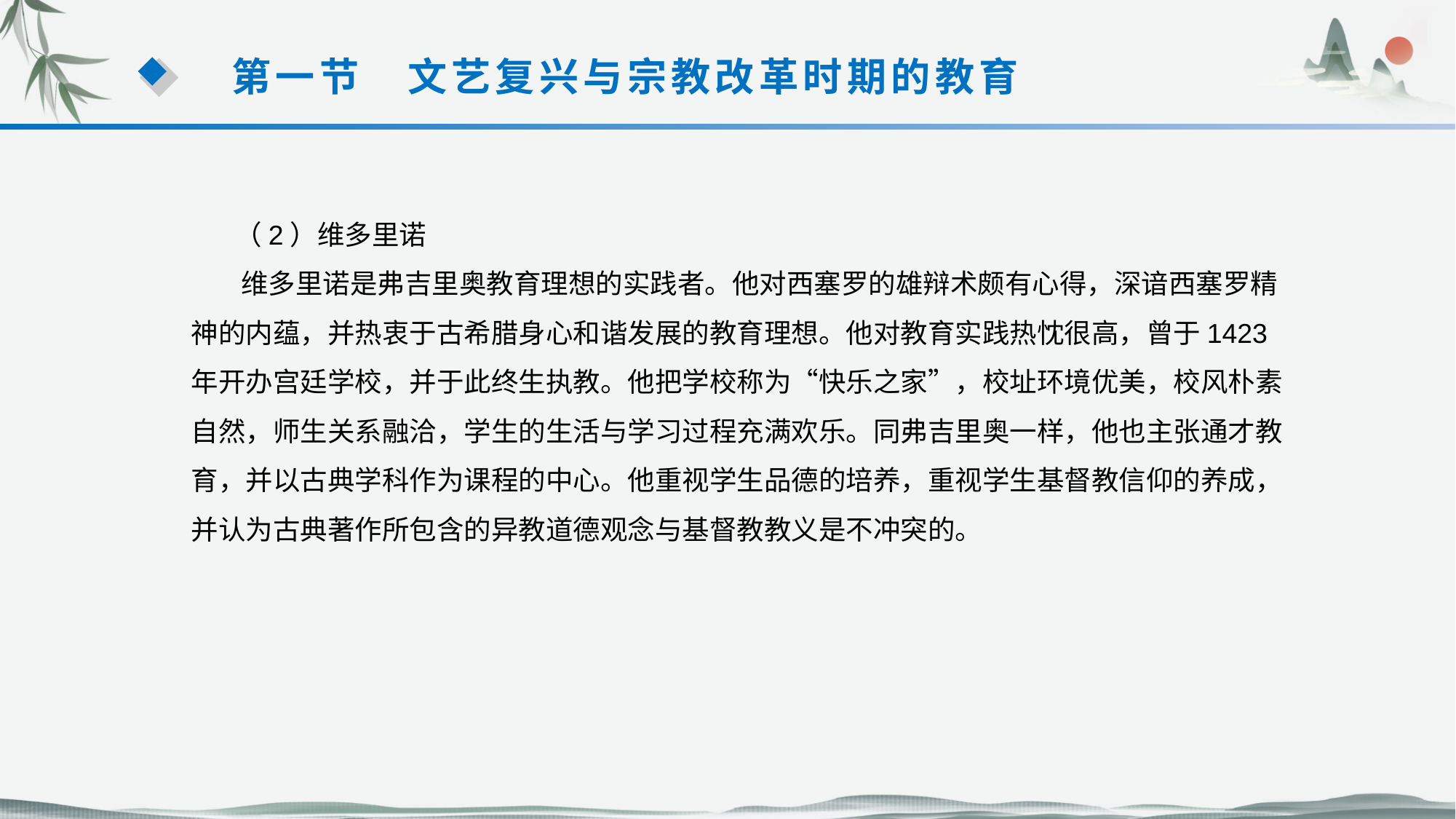

第一节　文艺复兴与宗教改革时期的教育

      （2）维多里诺
       维多里诺是弗吉里奥教育理想的实践者。他对西塞罗的雄辩术颇有心得，深谙西塞罗精神的内蕴，并热衷于古希腊身心和谐发展的教育理想。他对教育实践热忱很高，曾于1423 年开办宫廷学校，并于此终生执教。他把学校称为“快乐之家”，校址环境优美，校风朴素自然，师生关系融洽，学生的生活与学习过程充满欢乐。同弗吉里奥一样，他也主张通才教育，并以古典学科作为课程的中心。他重视学生品德的培养，重视学生基督教信仰的养成，并认为古典著作所包含的异教道德观念与基督教教义是不冲突的。